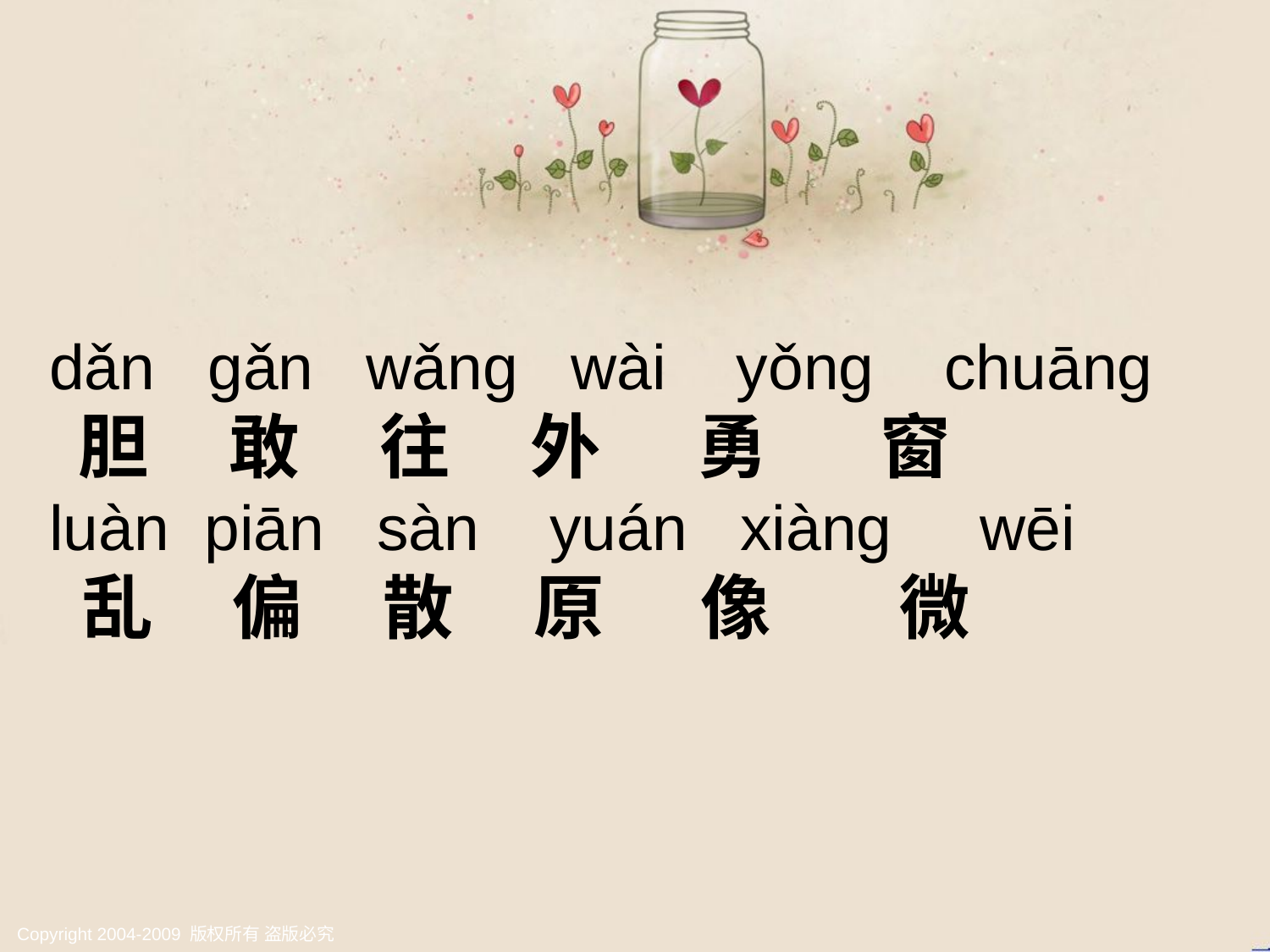

dǎn   gǎn   wǎng   wài    yǒng    chuāng
 胆     敢     往     外      勇       窗
luàn  piān   sàn    yuán   xiàng     wēi
 乱     偏     散     原      像        微